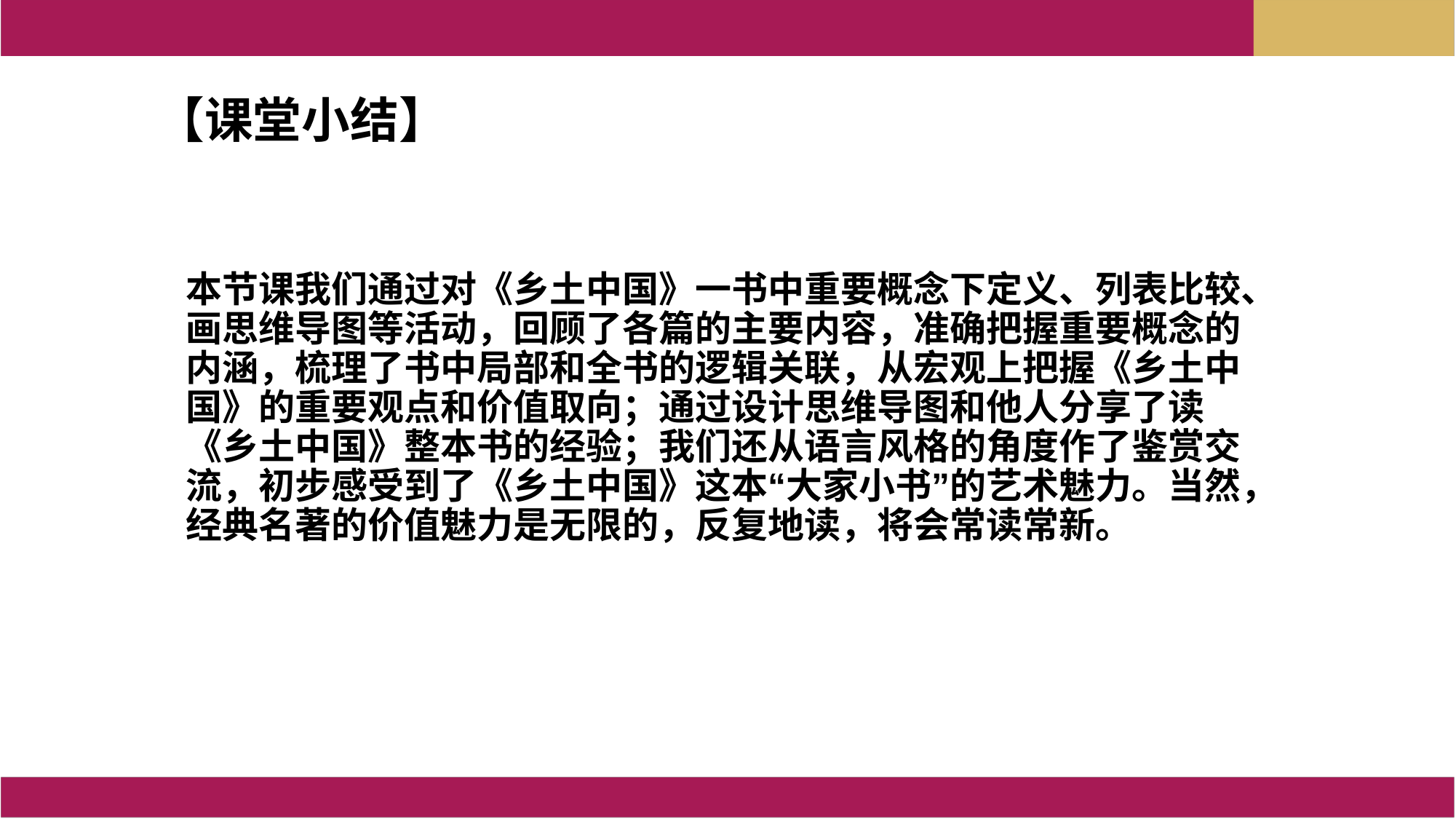

【课堂小结】
本节课我们通过对《乡土中国》一书中重要概念下定义、列表比较、画思维导图等活动，回顾了各篇的主要内容，准确把握重要概念的内涵，梳理了书中局部和全书的逻辑关联，从宏观上把握《乡土中国》的重要观点和价值取向；通过设计思维导图和他人分享了读《乡土中国》整本书的经验；我们还从语言风格的角度作了鉴赏交流，初步感受到了《乡土中国》这本“大家小书”的艺术魅力。当然，经典名著的价值魅力是无限的，反复地读，将会常读常新。